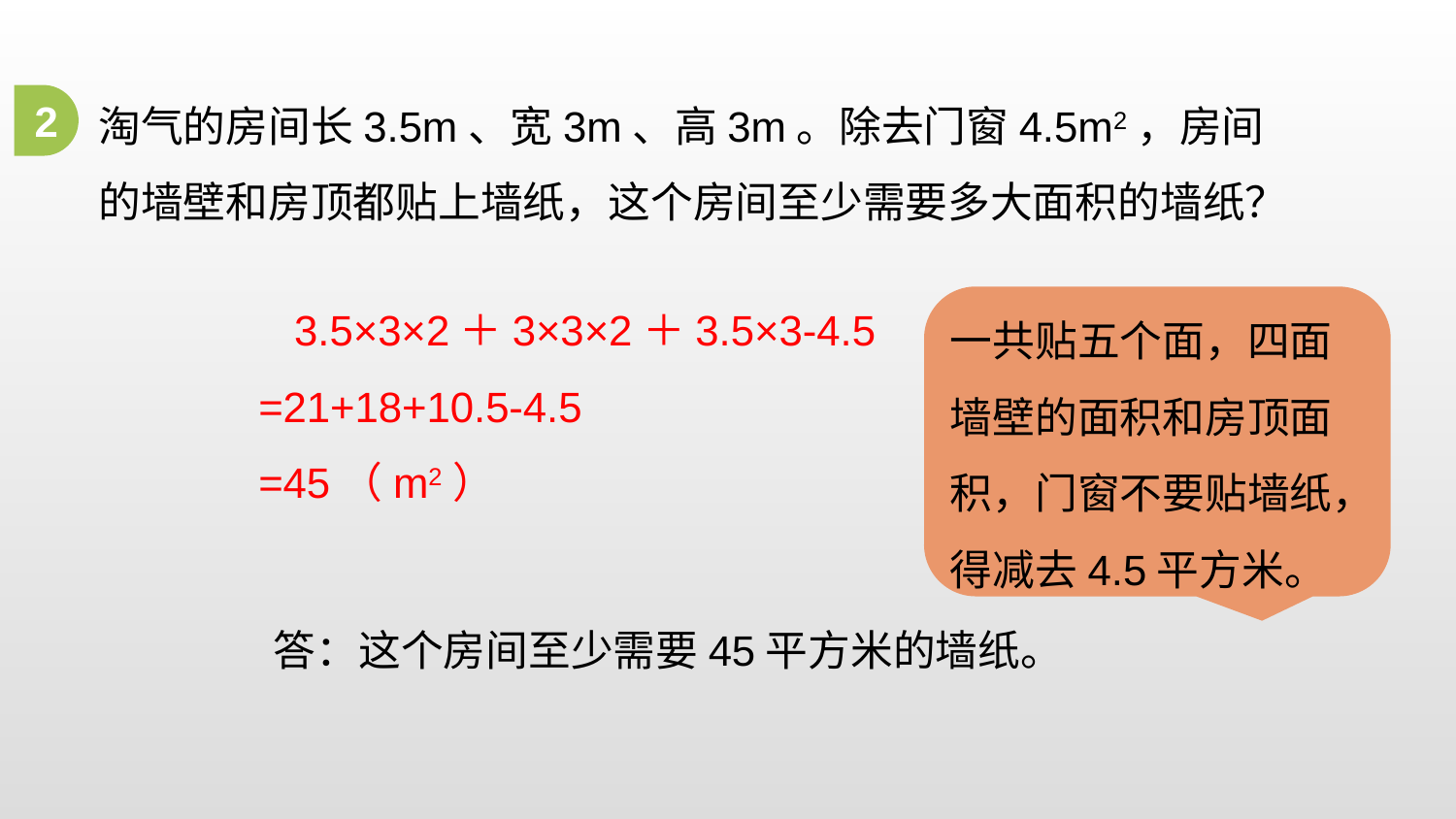

淘气的房间长3.5m、宽3m、高3m。除去门窗4.5m2，房间的墙壁和房顶都贴上墙纸，这个房间至少需要多大面积的墙纸？
2
   3.5×3×2＋3×3×2＋3.5×3-4.5
=21+18+10.5-4.5
=45（m2）
一共贴五个面，四面墙壁的面积和房顶面积，门窗不要贴墙纸，得减去4.5平方米。
答：这个房间至少需要45平方米的墙纸。